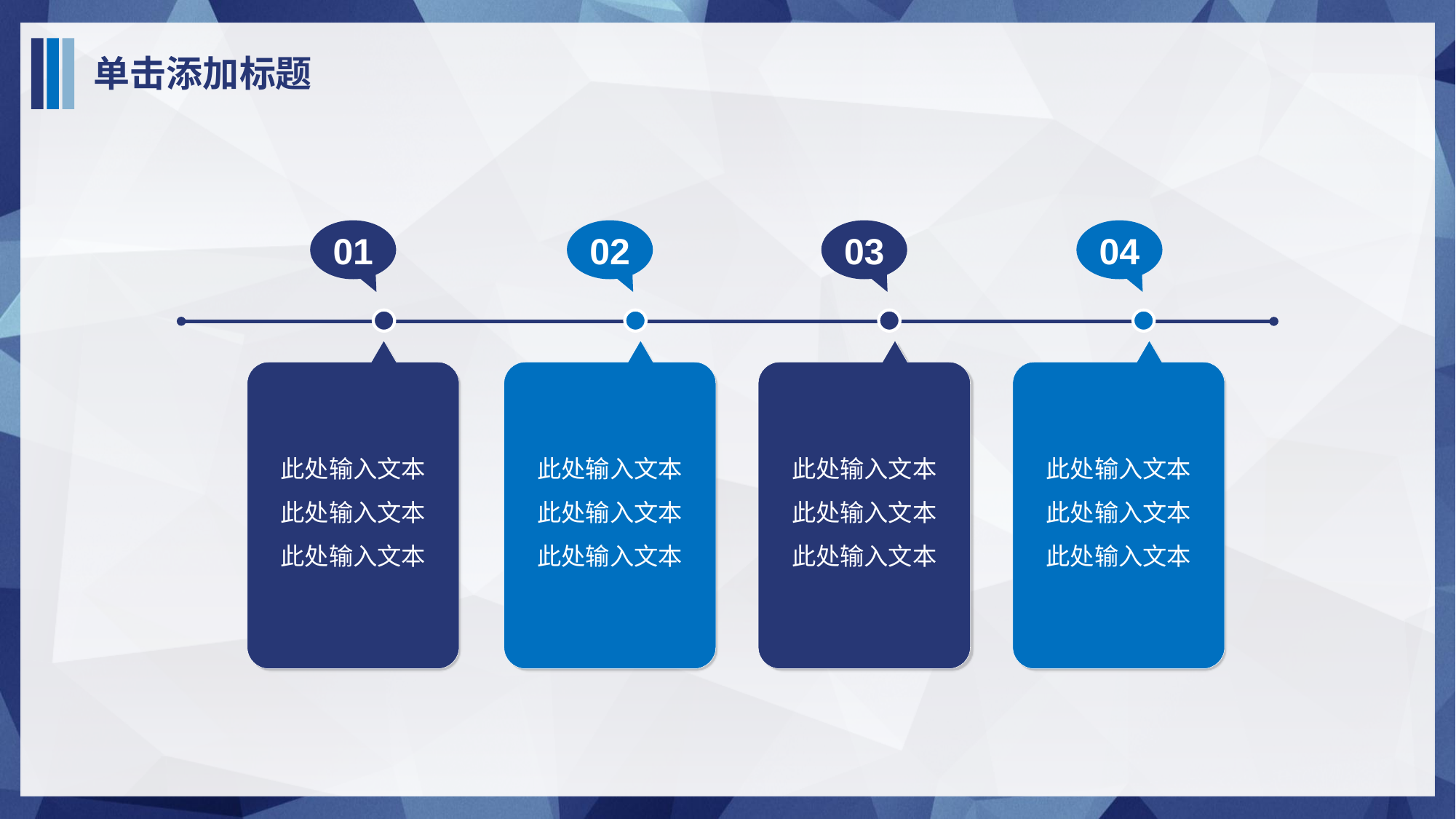

单击添加标题
01
02
03
04

此处输入文本
此处输入文本
此处输入文本
此处输入文本
此处输入文本
此处输入文本
此处输入文本
此处输入文本
此处输入文本
此处输入文本
此处输入文本
此处输入文本